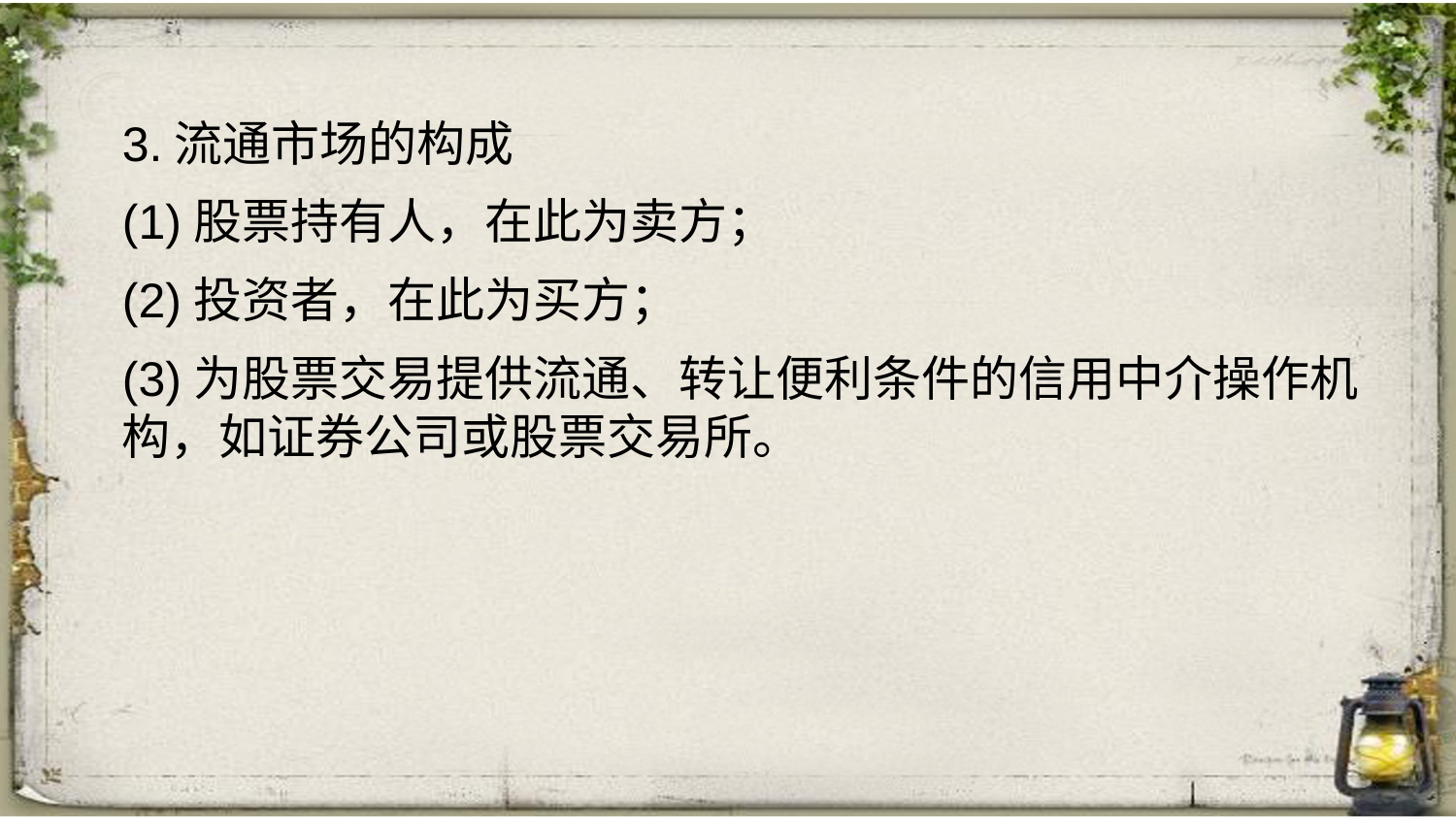

3.流通市场的构成
(1)股票持有人，在此为卖方；
(2)投资者，在此为买方；
(3)为股票交易提供流通、转让便利条件的信用中介操作机构，如证券公司或股票交易所。